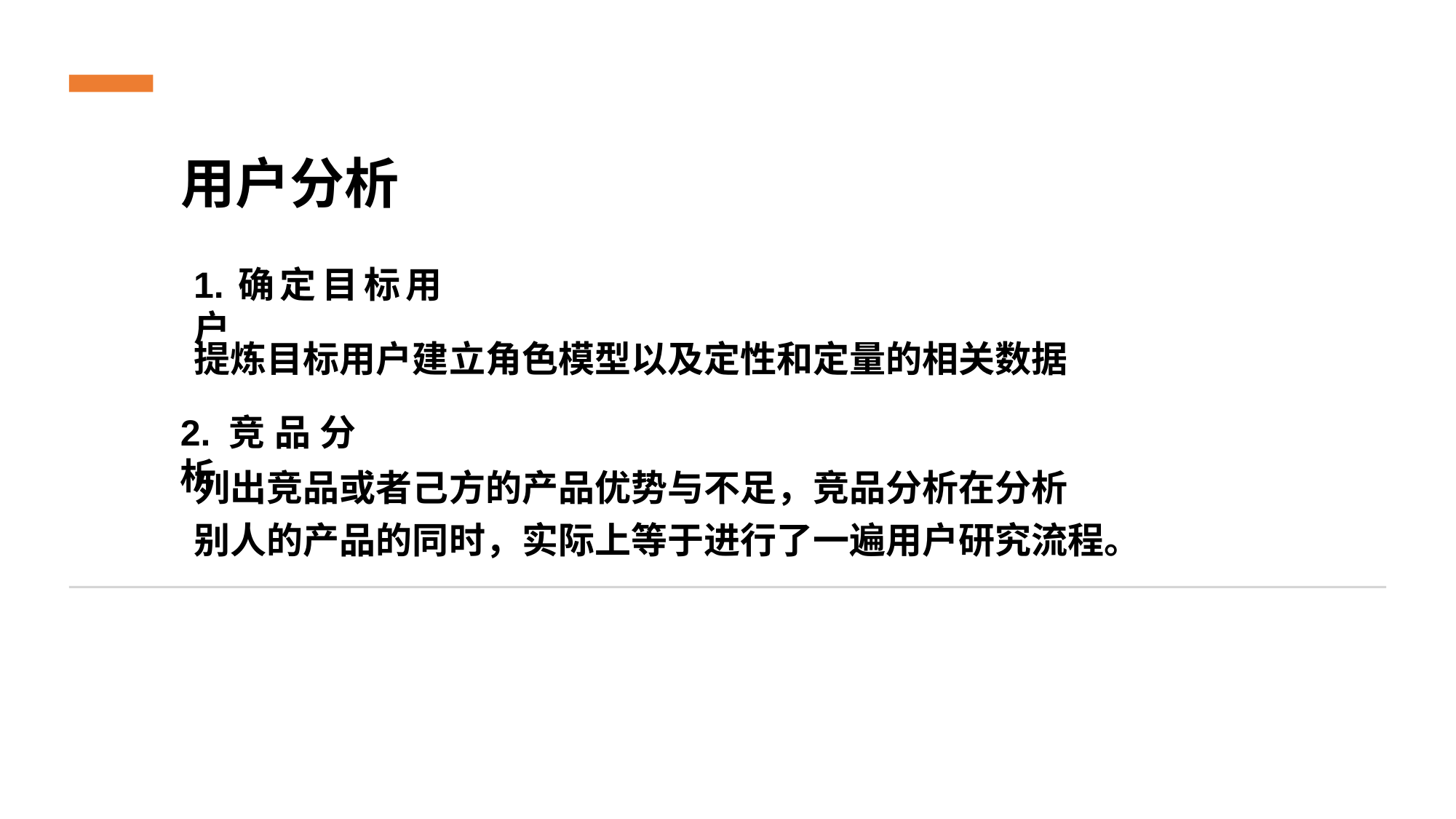

用户分析
1.确定目标用户
提炼目标用户建立角色模型以及定性和定量的相关数据
2.竞品分析
列出竞品或者己方的产品优势与不足，竞品分析在分析
别人的产品的同时，实际上等于进行了一遍用户研究流程。